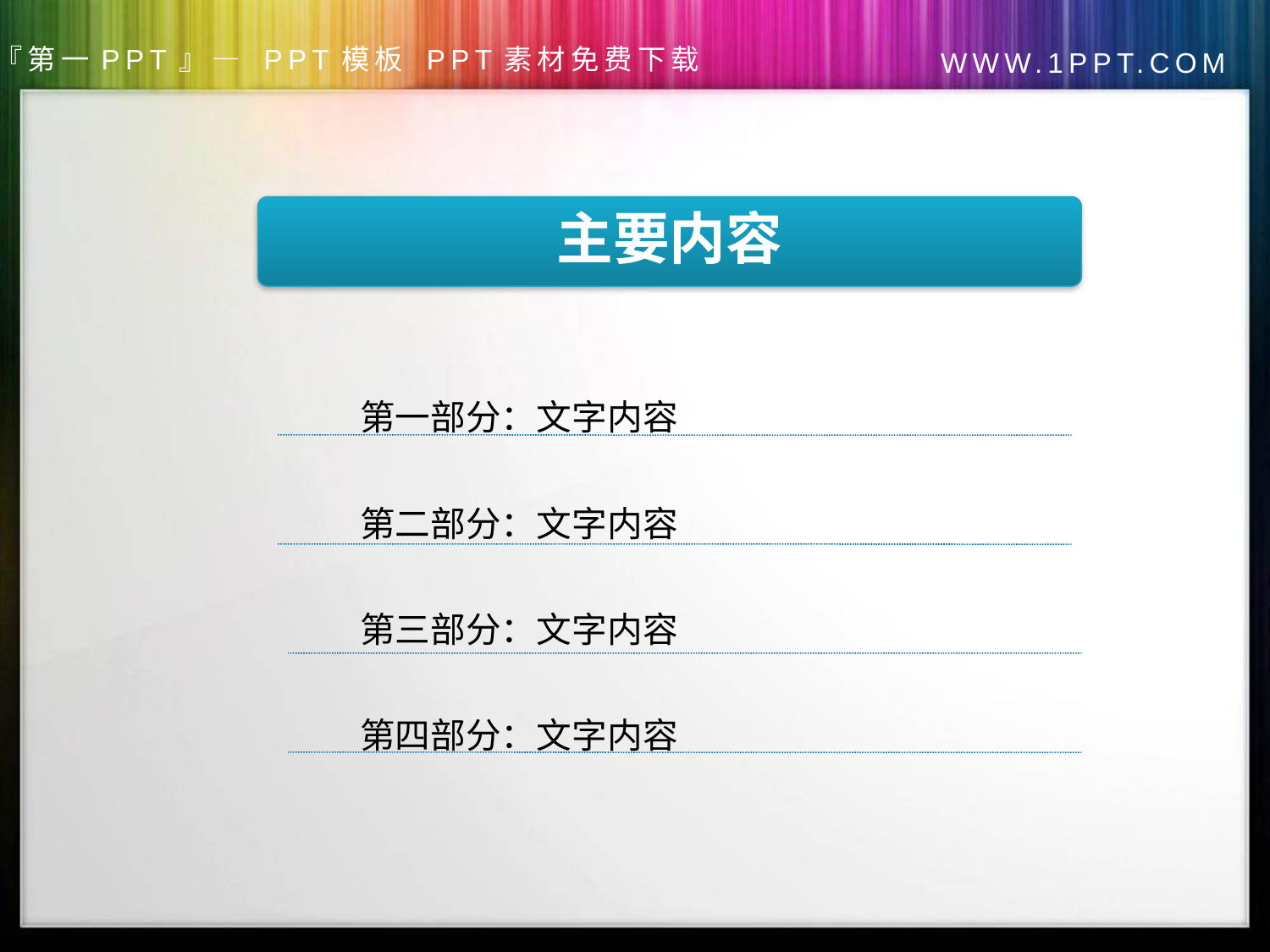

主要内容
第一部分：文字内容
第二部分：文字内容
第三部分：文字内容
第四部分：文字内容